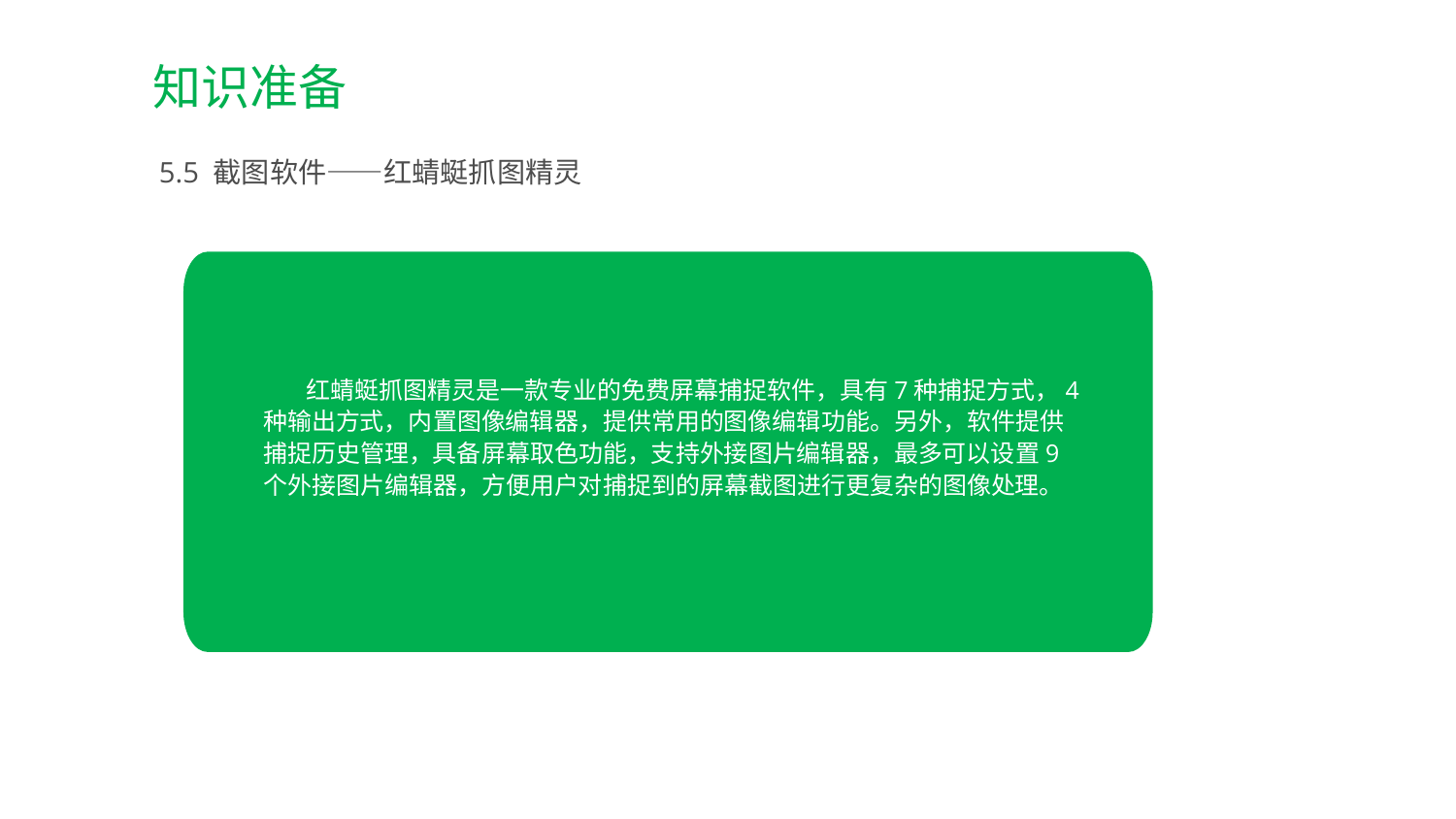

知识准备

5.5 截图软件——红蜻蜓抓图精灵

       红蜻蜓抓图精灵是一款专业的免费屏幕捕捉软件，具有7种捕捉方式，4种输出方式，内置图像编辑器，提供常用的图像编辑功能。另外，软件提供捕捉历史管理，具备屏幕取色功能，支持外接图片编辑器，最多可以设置9个外接图片编辑器，方便用户对捕捉到的屏幕截图进行更复杂的图像处理。